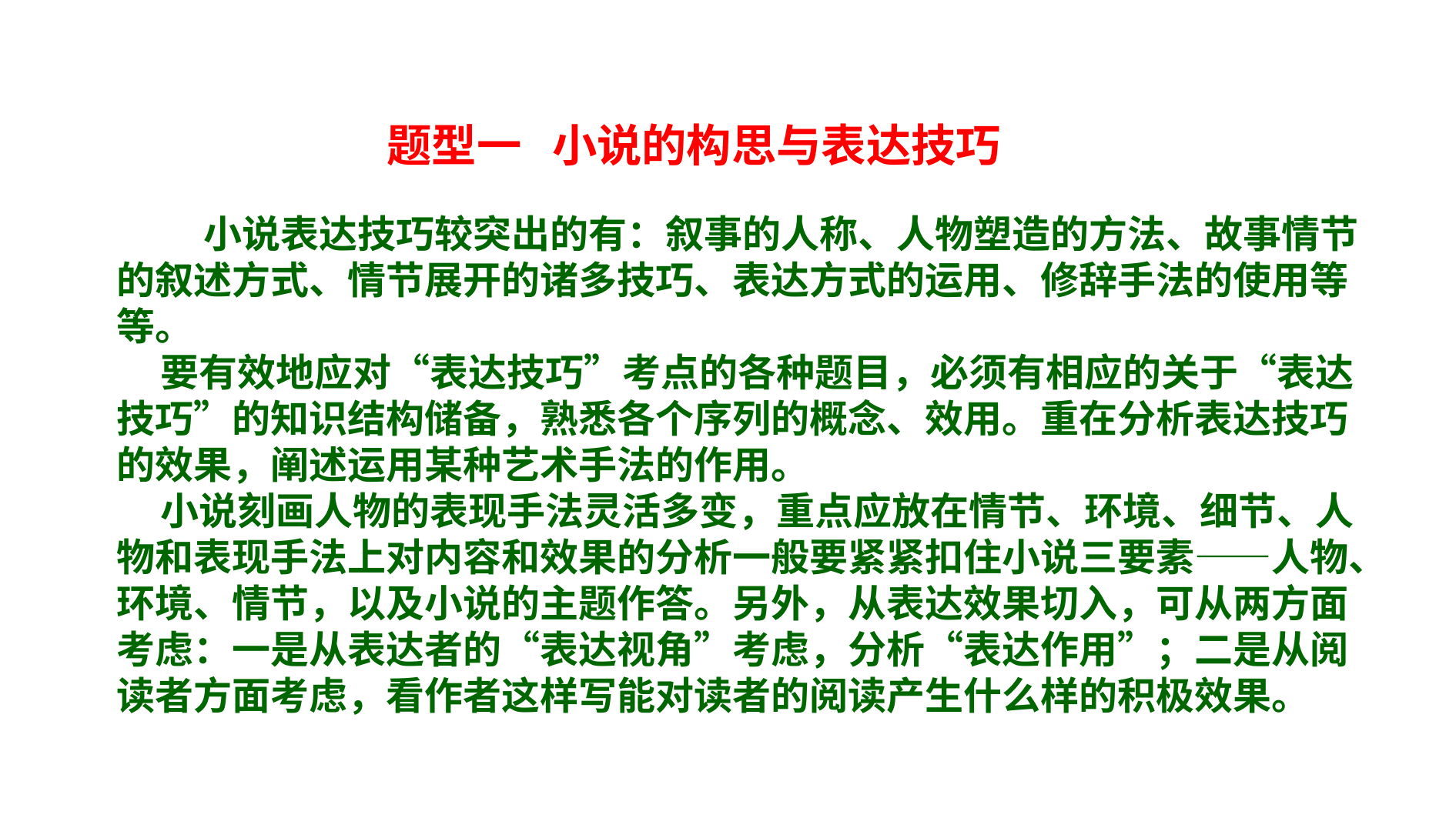

题型一   小说的构思与表达技巧

         小说表达技巧较突出的有：叙事的人称、人物塑造的方法、故事情节的叙述方式、情节展开的诸多技巧、表达方式的运用、修辞手法的使用等等。
    要有效地应对“表达技巧”考点的各种题目，必须有相应的关于“表达技巧”的知识结构储备，熟悉各个序列的概念、效用。重在分析表达技巧的效果，阐述运用某种艺术手法的作用。
    小说刻画人物的表现手法灵活多变，重点应放在情节、环境、细节、人物和表现手法上对内容和效果的分析一般要紧紧扣住小说三要素——人物、环境、情节，以及小说的主题作答。另外，从表达效果切入，可从两方面考虑：一是从表达者的“表达视角”考虑，分析“表达作用”；二是从阅读者方面考虑，看作者这样写能对读者的阅读产生什么样的积极效果。